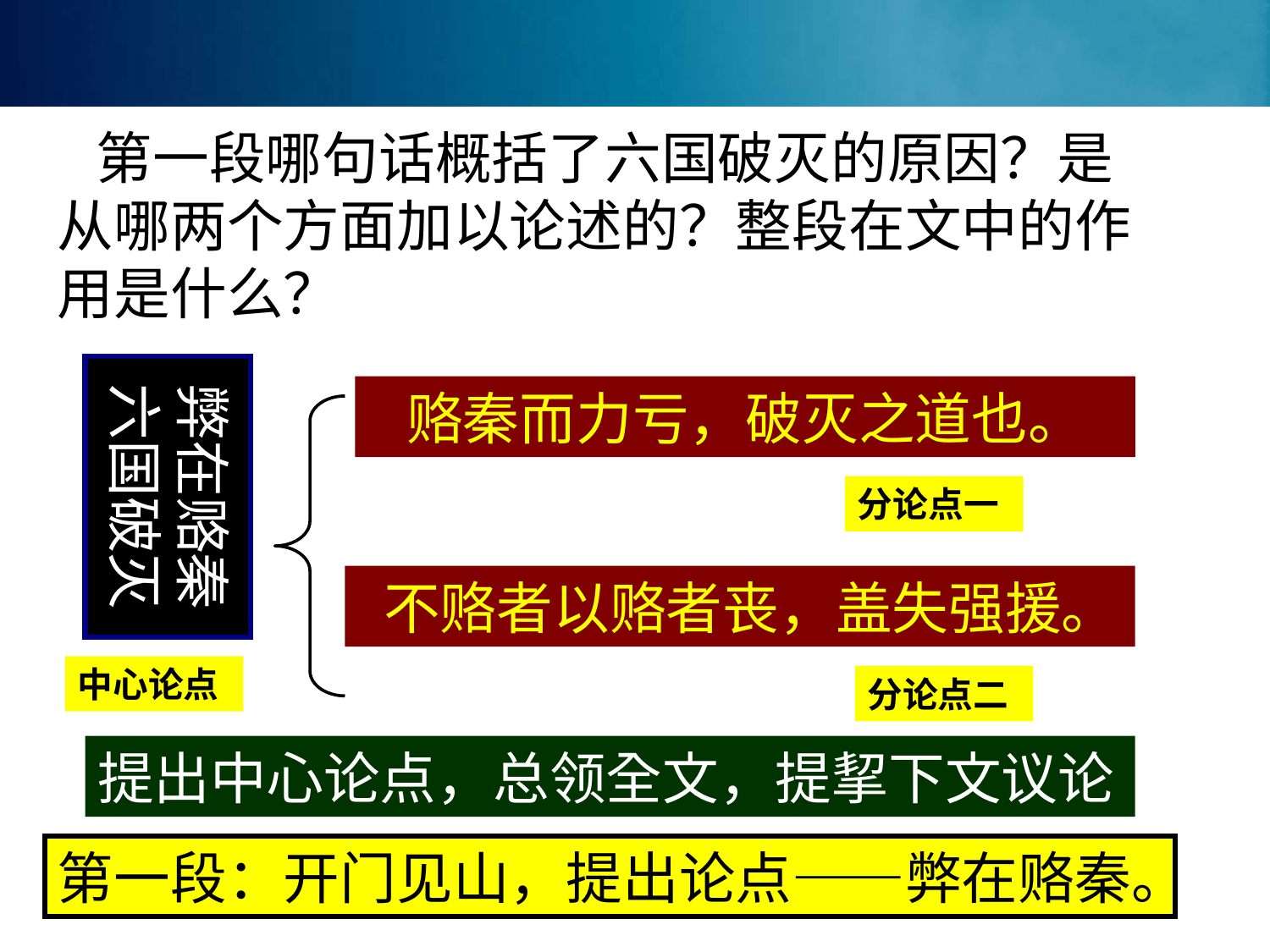

第一段哪句话概括了六国破灭的原因？是从哪两个方面加以论述的？整段在文中的作用是什么？
弊在赂秦
六国破灭
  赂秦而力亏，破灭之道也。

分论点一
 不赂者以赂者丧，盖失强援。
中心论点
分论点二
提出中心论点，总领全文，提挈下文议论
第一段：开门见山，提出论点——弊在赂秦。